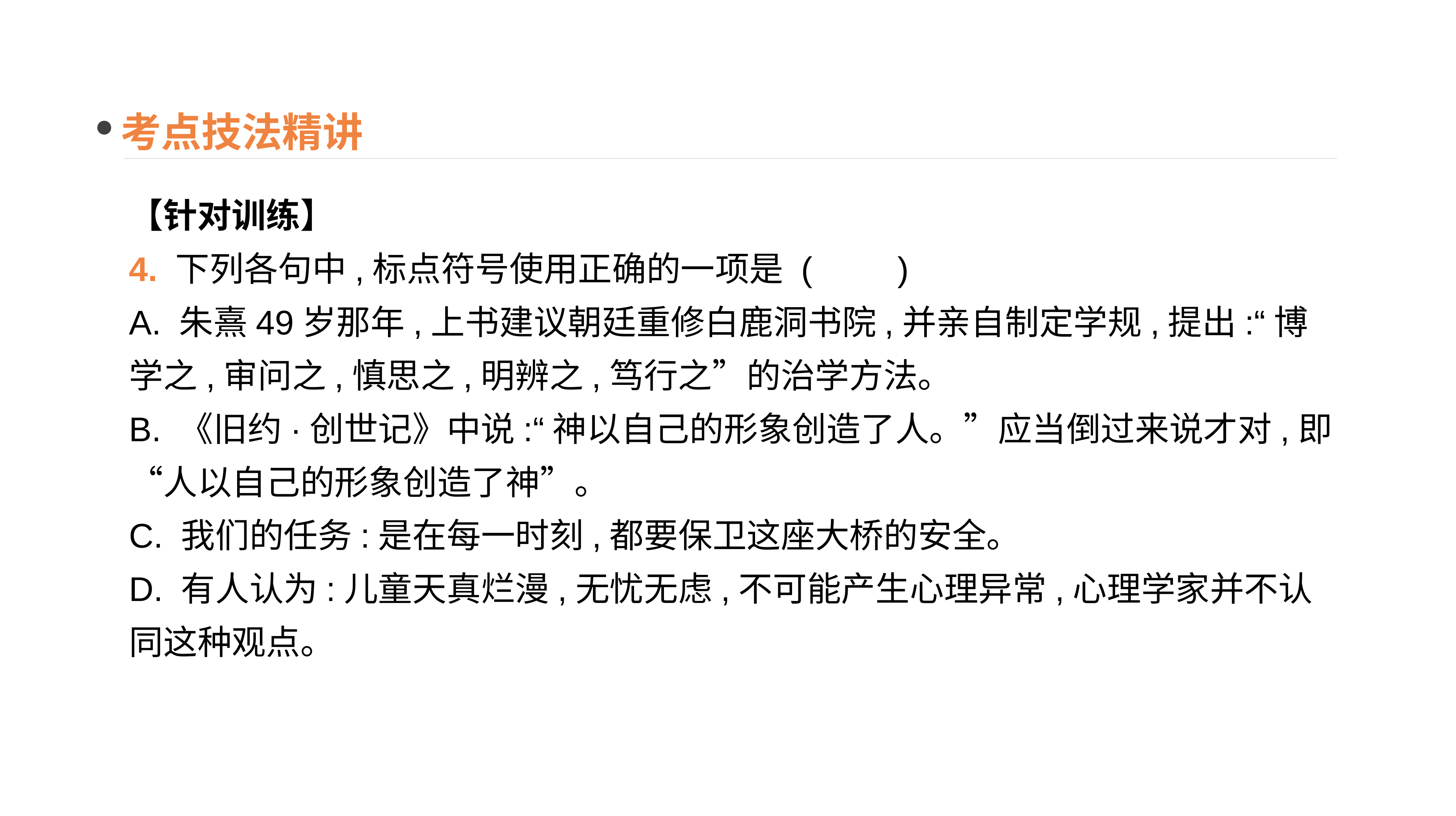

考点技法精讲

【针对训练】
4. 下列各句中,标点符号使用正确的一项是	(　　)
A. 朱熹49岁那年,上书建议朝廷重修白鹿洞书院,并亲自制定学规,提出:“博学之,审问之,慎思之,明辨之,笃行之”的治学方法。
B. 《旧约·创世记》中说:“神以自己的形象创造了人。”应当倒过来说才对,即“人以自己的形象创造了神”。
C. 我们的任务:是在每一时刻,都要保卫这座大桥的安全。
D. 有人认为:儿童天真烂漫,无忧无虑,不可能产生心理异常,心理学家并不认同这种观点。